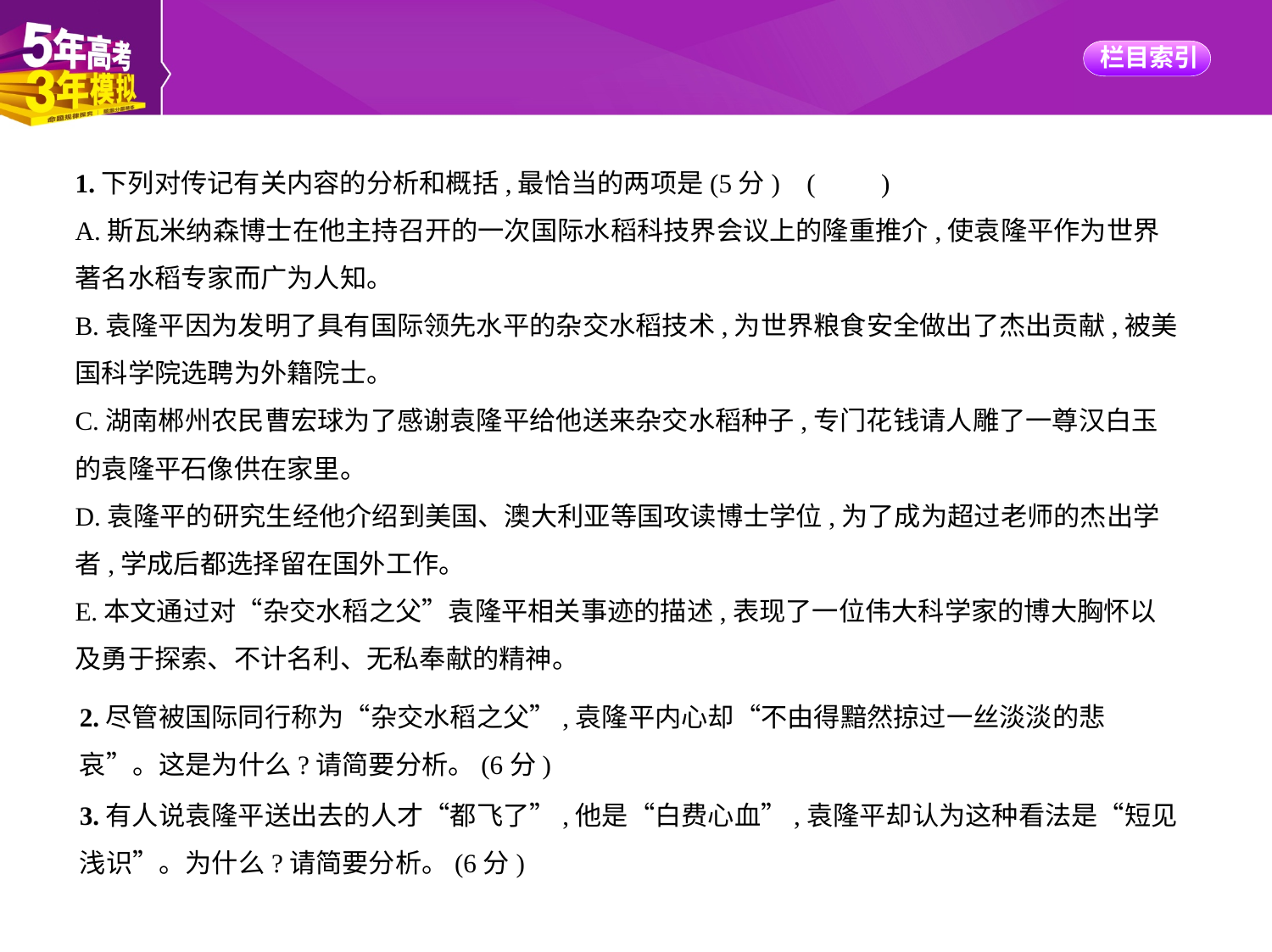

1.下列对传记有关内容的分析和概括,最恰当的两项是(5分) (　　)
A.斯瓦米纳森博士在他主持召开的一次国际水稻科技界会议上的隆重推介,使袁隆平作为世界
著名水稻专家而广为人知。
B.袁隆平因为发明了具有国际领先水平的杂交水稻技术,为世界粮食安全做出了杰出贡献,被美
国科学院选聘为外籍院士。
C.湖南郴州农民曹宏球为了感谢袁隆平给他送来杂交水稻种子,专门花钱请人雕了一尊汉白玉
的袁隆平石像供在家里。
D.袁隆平的研究生经他介绍到美国、澳大利亚等国攻读博士学位,为了成为超过老师的杰出学
者,学成后都选择留在国外工作。
E.本文通过对“杂交水稻之父”袁隆平相关事迹的描述,表现了一位伟大科学家的博大胸怀以
及勇于探索、不计名利、无私奉献的精神。
2.尽管被国际同行称为“杂交水稻之父”,袁隆平内心却“不由得黯然掠过一丝淡淡的悲
哀”。这是为什么?请简要分析。(6分)
3.有人说袁隆平送出去的人才“都飞了”,他是“白费心血”,袁隆平却认为这种看法是“短见
浅识”。为什么?请简要分析。(6分)